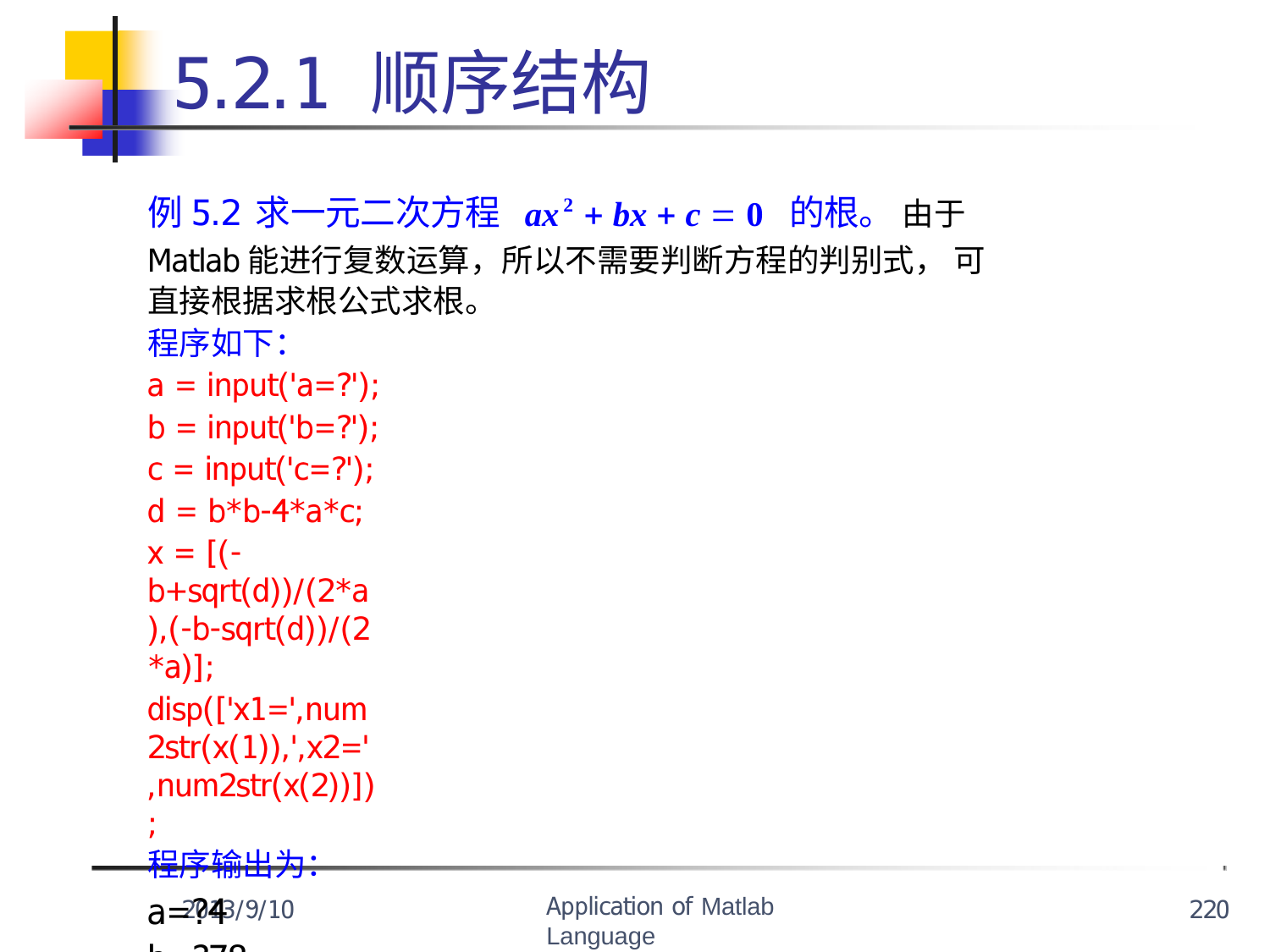

# 5.2.1 顺序结构
例5.2	求一元二次方程  ax2  + bx + c = 0	的根。 由于Matlab能进行复数运算，所以不需要判断方程的判别式， 可直接根据求根公式求根。
程序如下：
a = input('a=?');
b = input('b=?');
c = input('c=?'); d = b*b-4*a*c;
x = [(-b+sqrt(d))/(2*a),(-b-sqrt(d))/(2*a)];
disp(['x1=',num2str(x(1)),',x2=',num2str(x(2))]);
程序输出为：
a=?4 b=?78 c=?54
x1=-0.7188,x2=-18.7812
Application of Matlab Language
2013/9/10
220